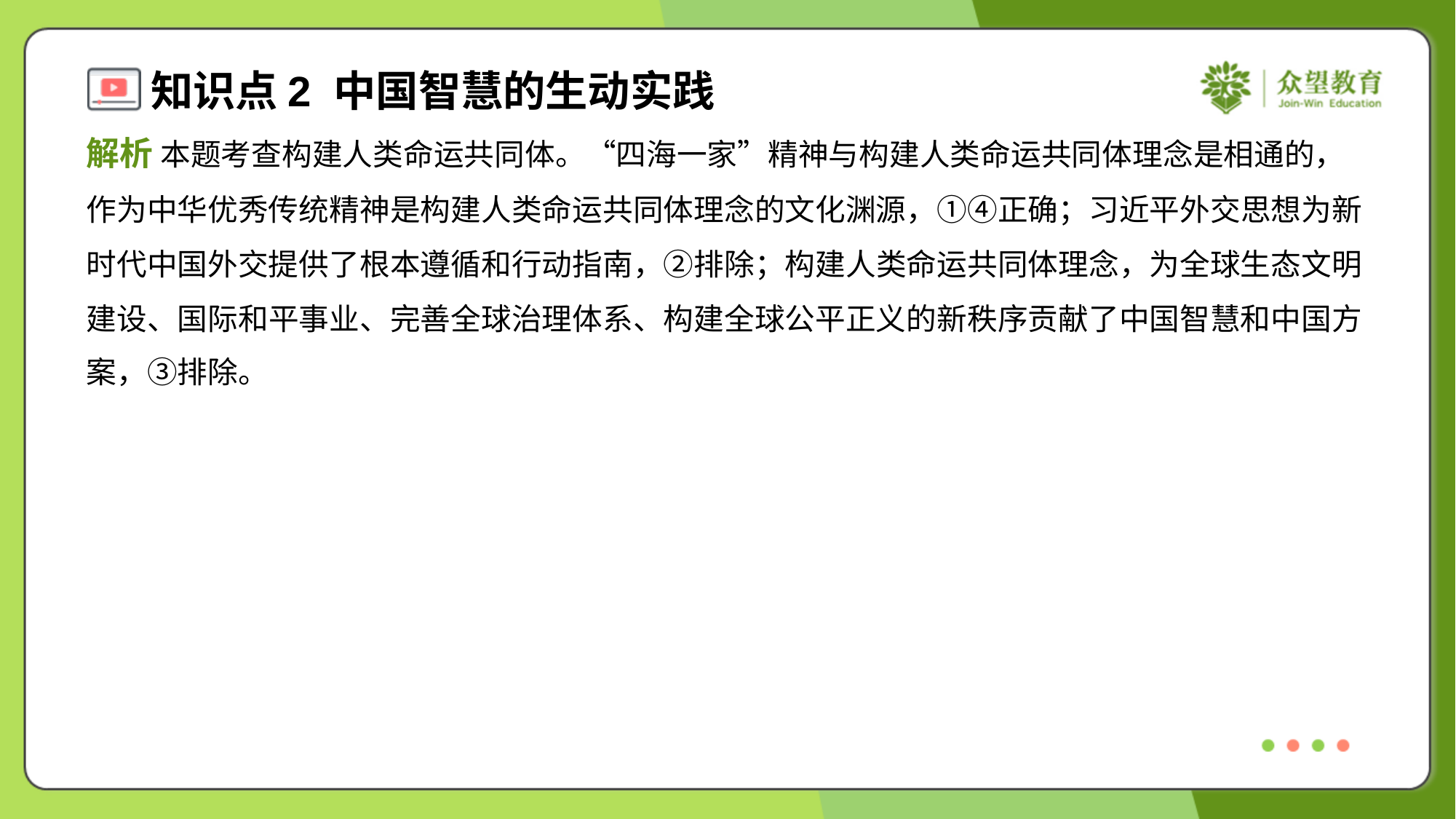

解析 本题考查构建人类命运共同体。“四海一家”精神与构建人类命运共同体理念是相通的，
作为中华优秀传统精神是构建人类命运共同体理念的文化渊源，①④正确；习近平外交思想为新
时代中国外交提供了根本遵循和行动指南，②排除；构建人类命运共同体理念，为全球生态文明
建设、国际和平事业、完善全球治理体系、构建全球公平正义的新秩序贡献了中国智慧和中国方
案，③排除。